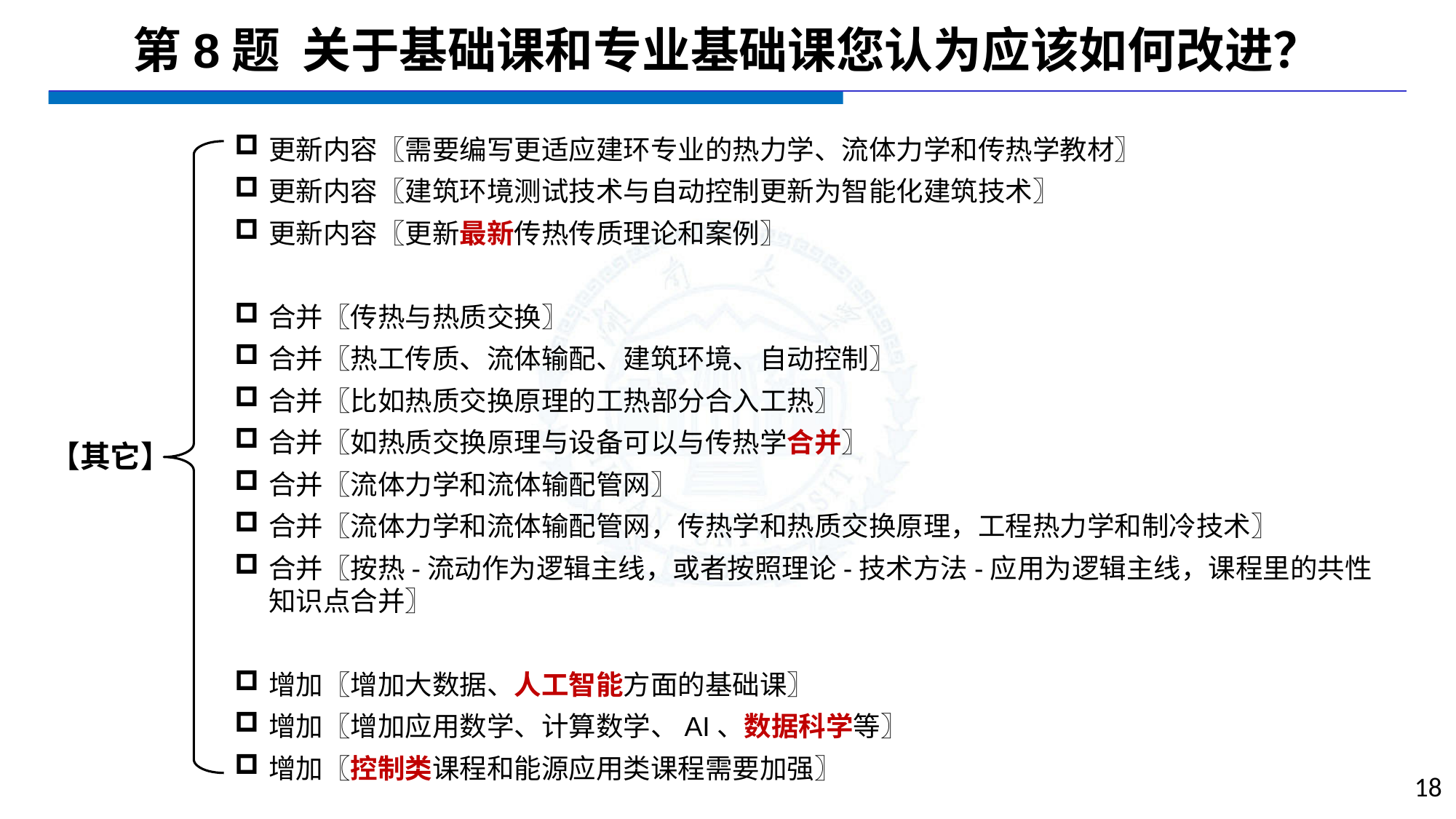

# 第8题  关于基础课和专业基础课您认为应该如何改进？
更新内容〖需要编写更适应建环专业的热力学、流体力学和传热学教材〗
更新内容〖建筑环境测试技术与自动控制更新为智能化建筑技术〗
更新内容〖更新最新传热传质理论和案例〗

合并〖传热与热质交换〗
合并〖热工传质、流体输配、建筑环境、自动控制〗
合并〖比如热质交换原理的工热部分合入工热〗
合并〖如热质交换原理与设备可以与传热学合并〗
合并〖流体力学和流体输配管网〗
合并〖流体力学和流体输配管网，传热学和热质交换原理，工程热力学和制冷技术〗
合并〖按热-流动作为逻辑主线，或者按照理论-技术方法-应用为逻辑主线，课程里的共性知识点合并〗

增加〖增加大数据、人工智能方面的基础课〗
增加〖增加应用数学、计算数学、AI、数据科学等〗
增加〖控制类课程和能源应用类课程需要加强〗

【其它】
18